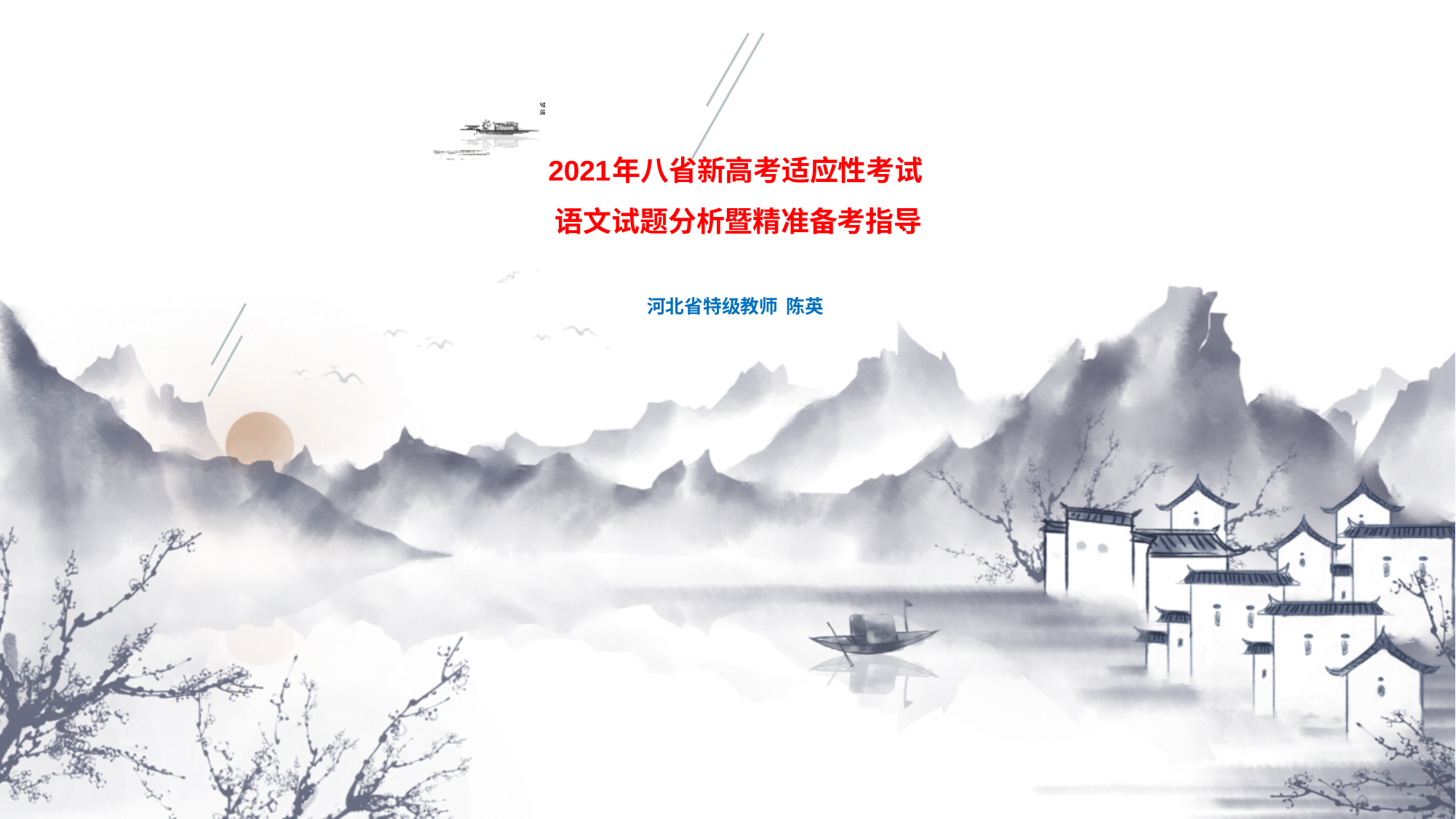

# 2021年八省新高考适应性考试 语文试题分析暨精准备考指导 河北省特级教师  陈英